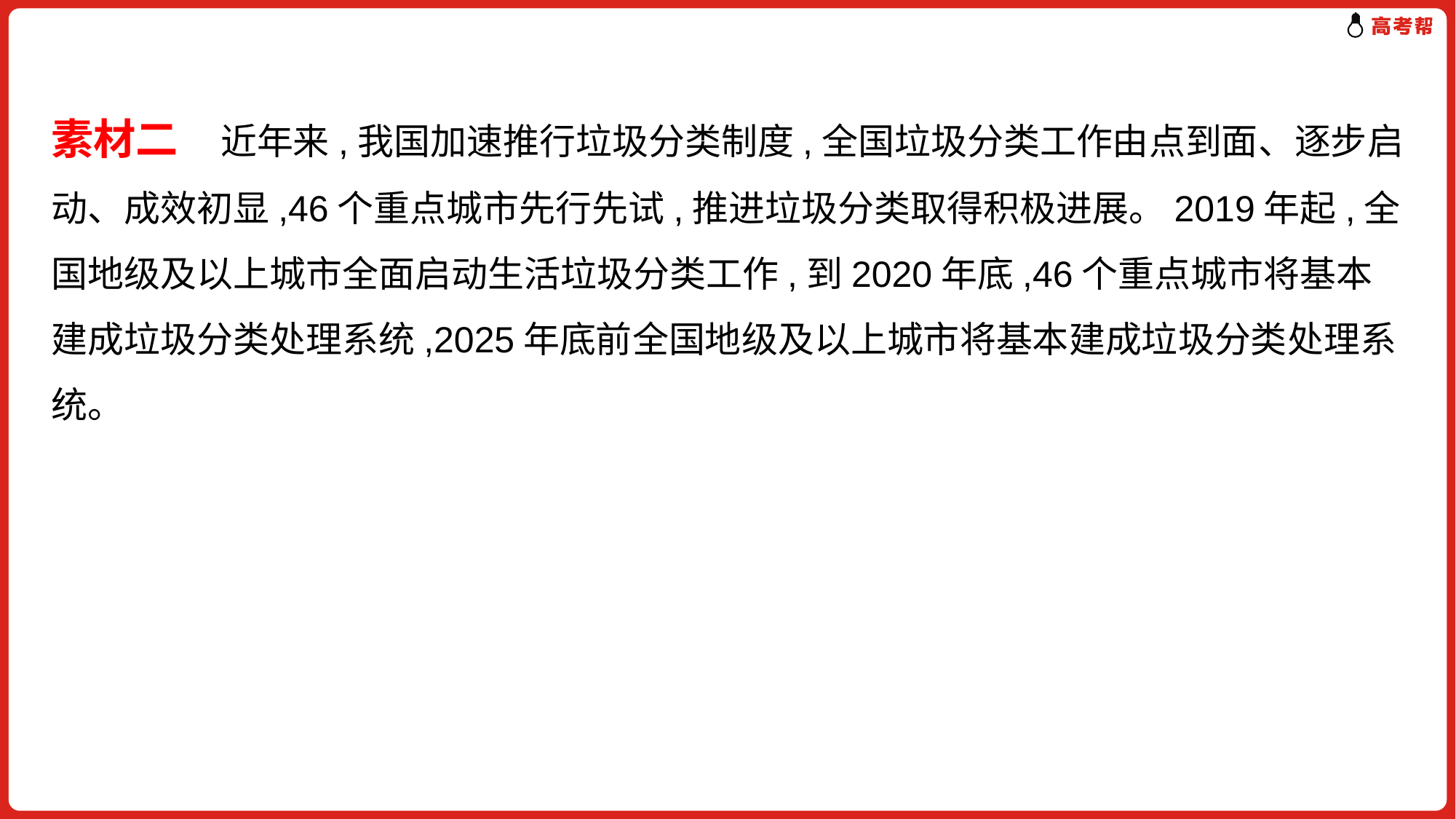

# 素材二　近年来,我国加速推行垃圾分类制度,全国垃圾分类工作由点到面、逐步启动、成效初显,46个重点城市先行先试,推进垃圾分类取得积极进展。2019年起,全国地级及以上城市全面启动生活垃圾分类工作,到2020年底,46个重点城市将基本建成垃圾分类处理系统,2025年底前全国地级及以上城市将基本建成垃圾分类处理系统。